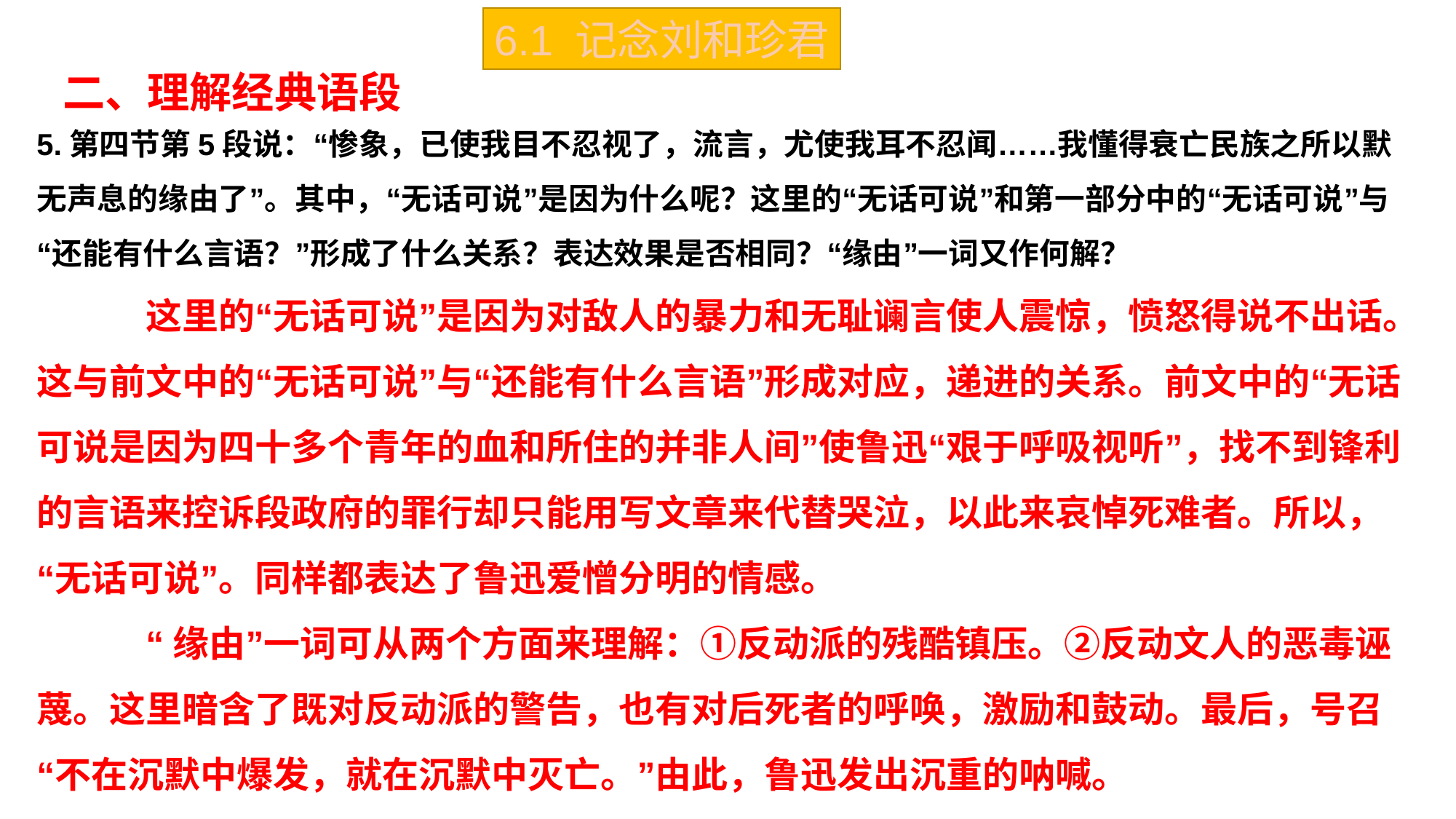

6.1 记念刘和珍君
二、理解经典语段
5.第四节第5段说：“惨象，已使我目不忍视了，流言，尤使我耳不忍闻……我懂得衰亡民族之所以默无声息的缘由了”。其中，“无话可说”是因为什么呢？这里的“无话可说”和第一部分中的“无话可说”与“还能有什么言语？”形成了什么关系？表达效果是否相同？“缘由”一词又作何解？
	这里的“无话可说”是因为对敌人的暴力和无耻谰言使人震惊，愤怒得说不出话。这与前文中的“无话可说”与“还能有什么言语”形成对应，递进的关系。前文中的“无话可说是因为四十多个青年的血和所住的并非人间”使鲁迅“艰于呼吸视听”，找不到锋利的言语来控诉段政府的罪行却只能用写文章来代替哭泣，以此来哀悼死难者。所以，“无话可说”。同样都表达了鲁迅爱憎分明的情感。
	“缘由”一词可从两个方面来理解：①反动派的残酷镇压。②反动文人的恶毒诬蔑。这里暗含了既对反动派的警告，也有对后死者的呼唤，激励和鼓动。最后，号召“不在沉默中爆发，就在沉默中灭亡。”由此，鲁迅发出沉重的呐喊。